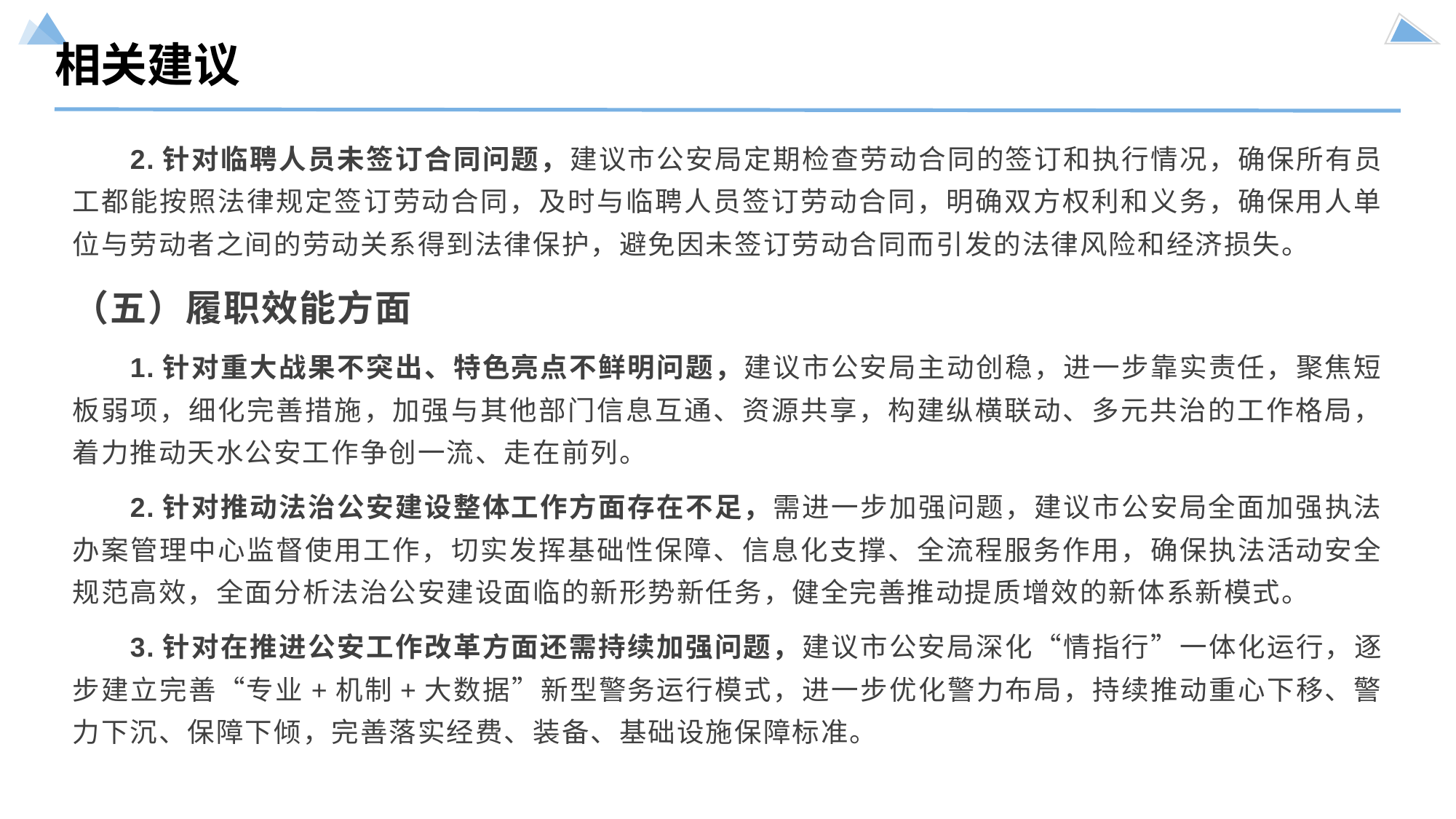

相关建议
2.针对临聘人员未签订合同问题，建议市公安局定期检查劳动合同的签订和执行情况，确保所有员工都能按照法律规定签订劳动合同，及时与临聘人员签订劳动合同，明确双方权利和义务，确保用人单位与劳动者之间的劳动关系得到法律保护，避免因未签订劳动合同而引发的法律风险和经济损失‌。
（五）履职效能方面
1.针对重大战果不突出、特色亮点不鲜明问题，建议市公安局主动创稳，进一步靠实责任，聚焦短板弱项，细化完善措施，加强与其他部门信息互通、资源共享，构建纵横联动、多元共治的工作格局，着力推动天水公安工作争创一流、走在前列。
2.针对推动法治公安建设整体工作方面存在不足，需进一步加强问题，建议市公安局全面加强执法办案管理中心监督使用工作，切实发挥基础性保障、信息化支撑、全流程服务作用，确保执法活动安全规范高效，全面分析法治公安建设面临的新形势新任务，健全完善推动提质增效的新体系新模式。
3.针对在推进公安工作改革方面还需持续加强问题，建议市公安局深化“情指行”一体化运行，逐步建立完善“专业+机制+大数据”新型警务运行模式，进一步优化警力布局，持续推动重心下移、警力下沉、保障下倾，完善落实经费、装备、基础设施保障标准。